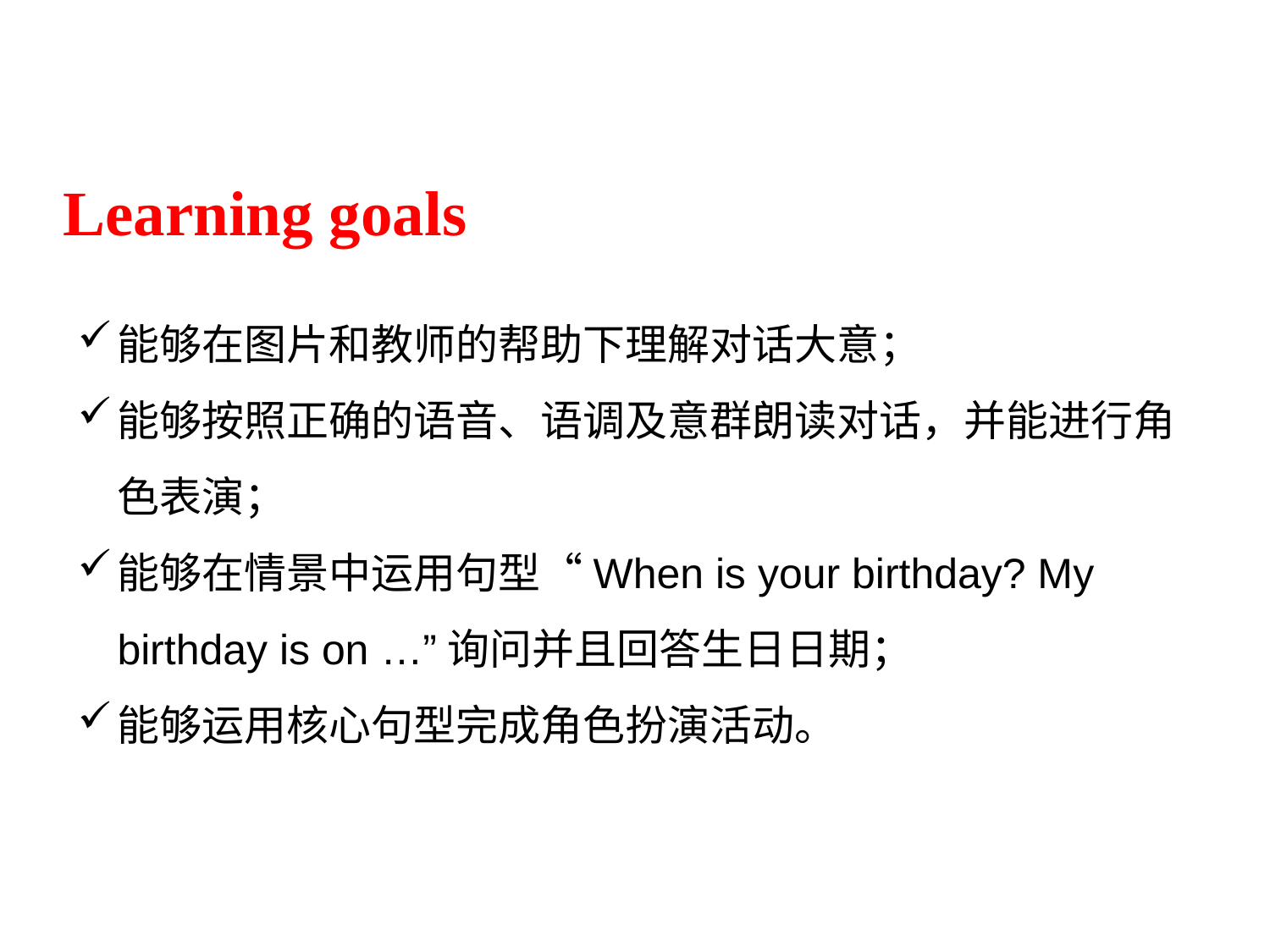

Learning goals
能够在图片和教师的帮助下理解对话大意；
能够按照正确的语音、语调及意群朗读对话，并能进行角色表演；
能够在情景中运用句型“When is your birthday? My birthday is on …”询问并且回答生日日期；
能够运用核心句型完成角色扮演活动。